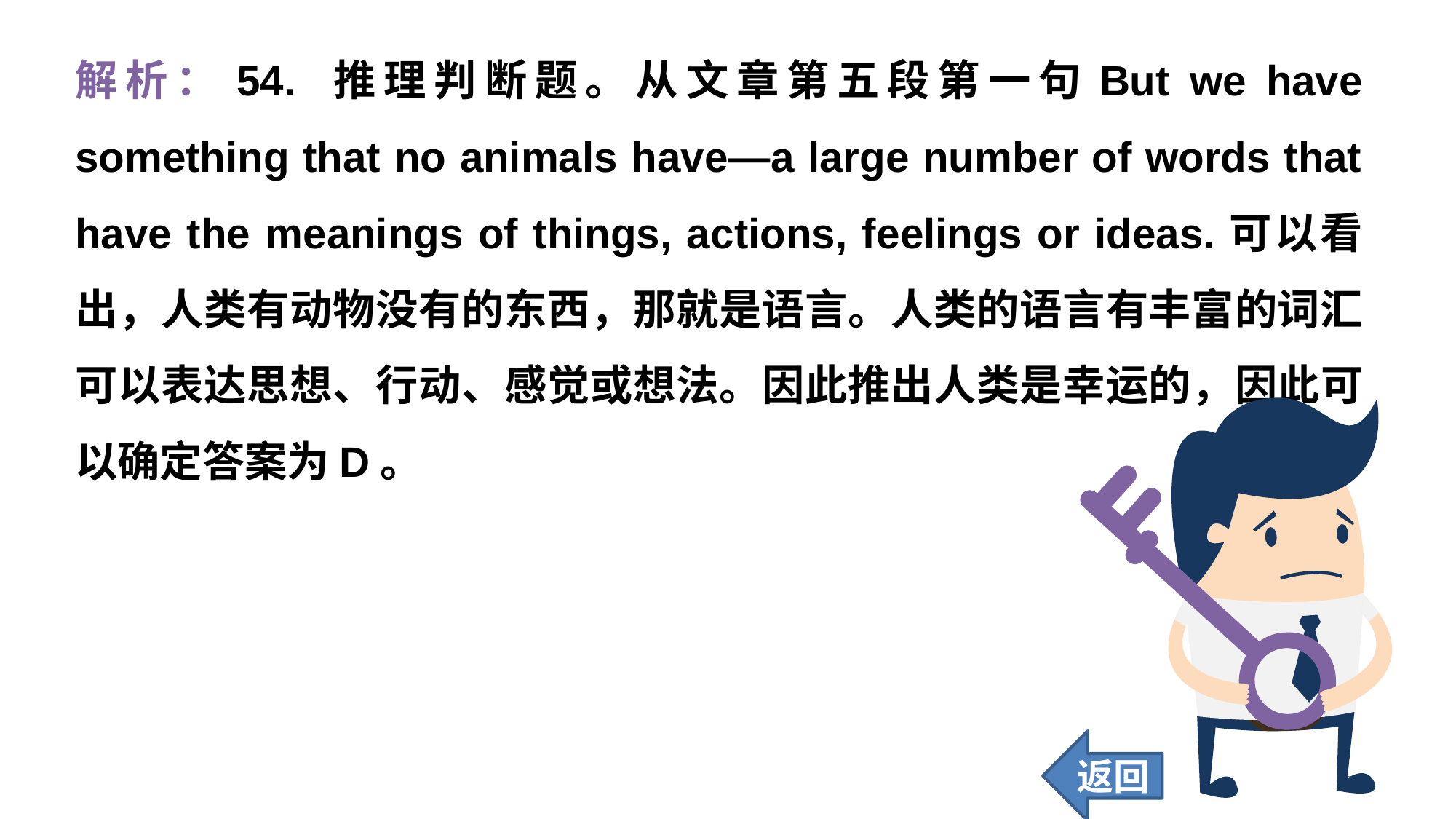

解析：54. 推理判断题。从文章第五段第一句But we have something that no animals have—a large number of words that have the meanings of things, actions, feelings or ideas.可以看出，人类有动物没有的东西，那就是语言。人类的语言有丰富的词汇可以表达思想、行动、感觉或想法。因此推出人类是幸运的，因此可以确定答案为D。

返回
363